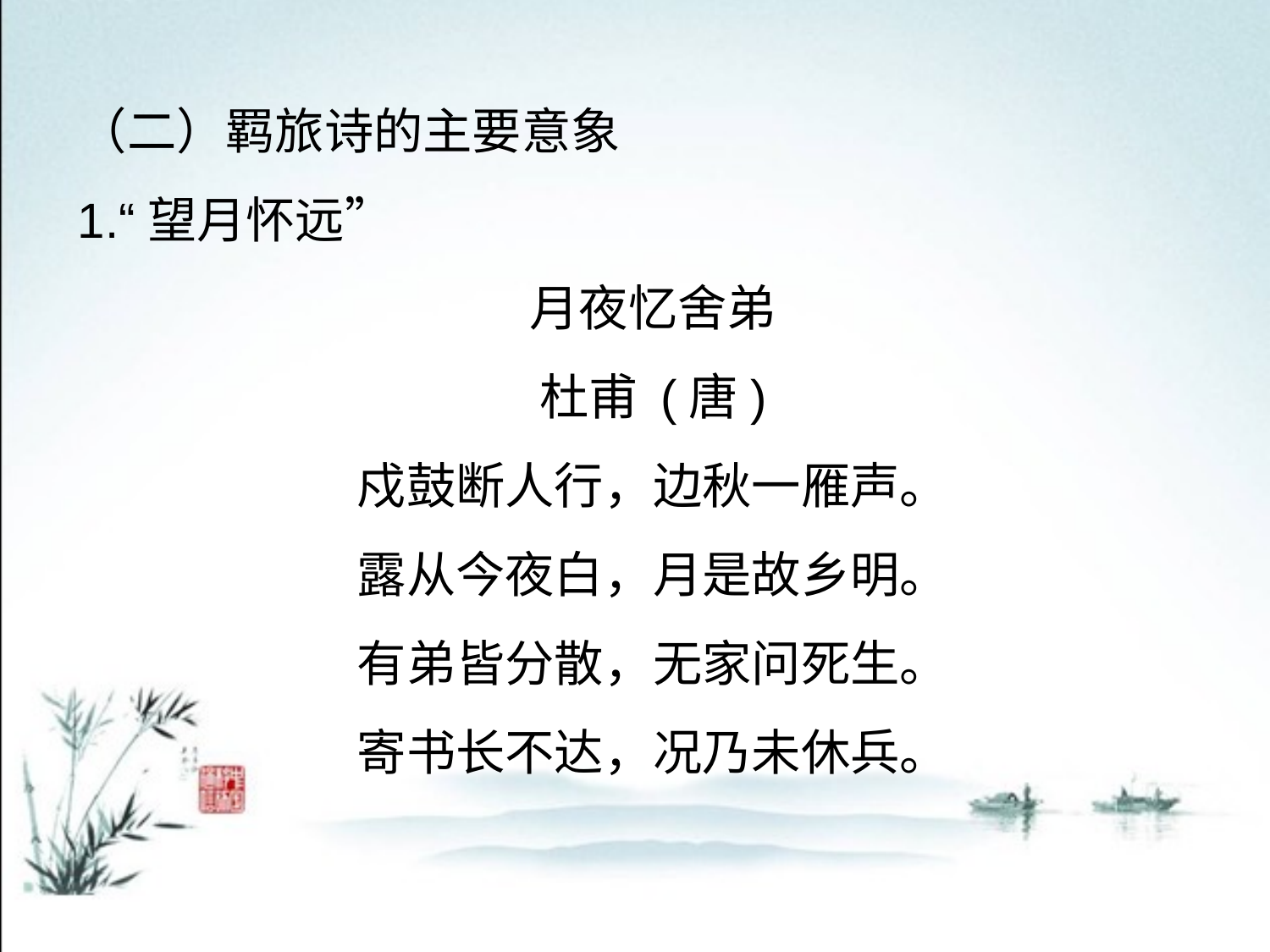

（二）羁旅诗的主要意象
1.“望月怀远”
月夜忆舍弟
杜甫 (唐)
戍鼓断人行，边秋一雁声。
露从今夜白，月是故乡明。
有弟皆分散，无家问死生。
寄书长不达，况乃未休兵。